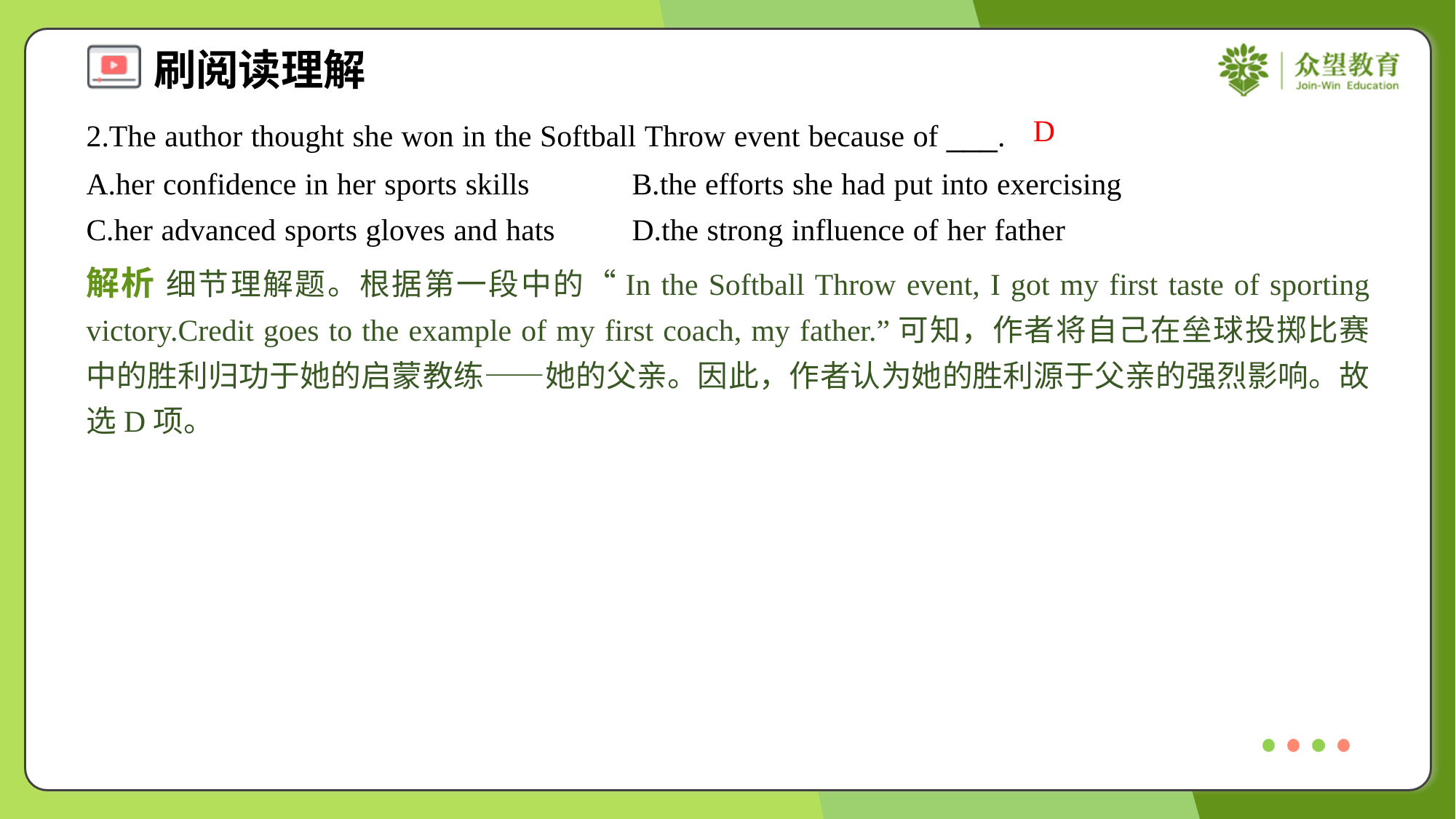

D
2.The author thought she won in the Softball Throw event because of ___.
A.her confidence in her sports skills	B.the efforts she had put into exercising
C.her advanced sports gloves and hats	D.the strong influence of her father
解析 细节理解题。根据第一段中的“In the Softball Throw event, I got my first taste of sporting victory.Credit goes to the example of my first coach, my father.”可知，作者将自己在垒球投掷比赛中的胜利归功于她的启蒙教练——她的父亲。因此，作者认为她的胜利源于父亲的强烈影响。故选D项。